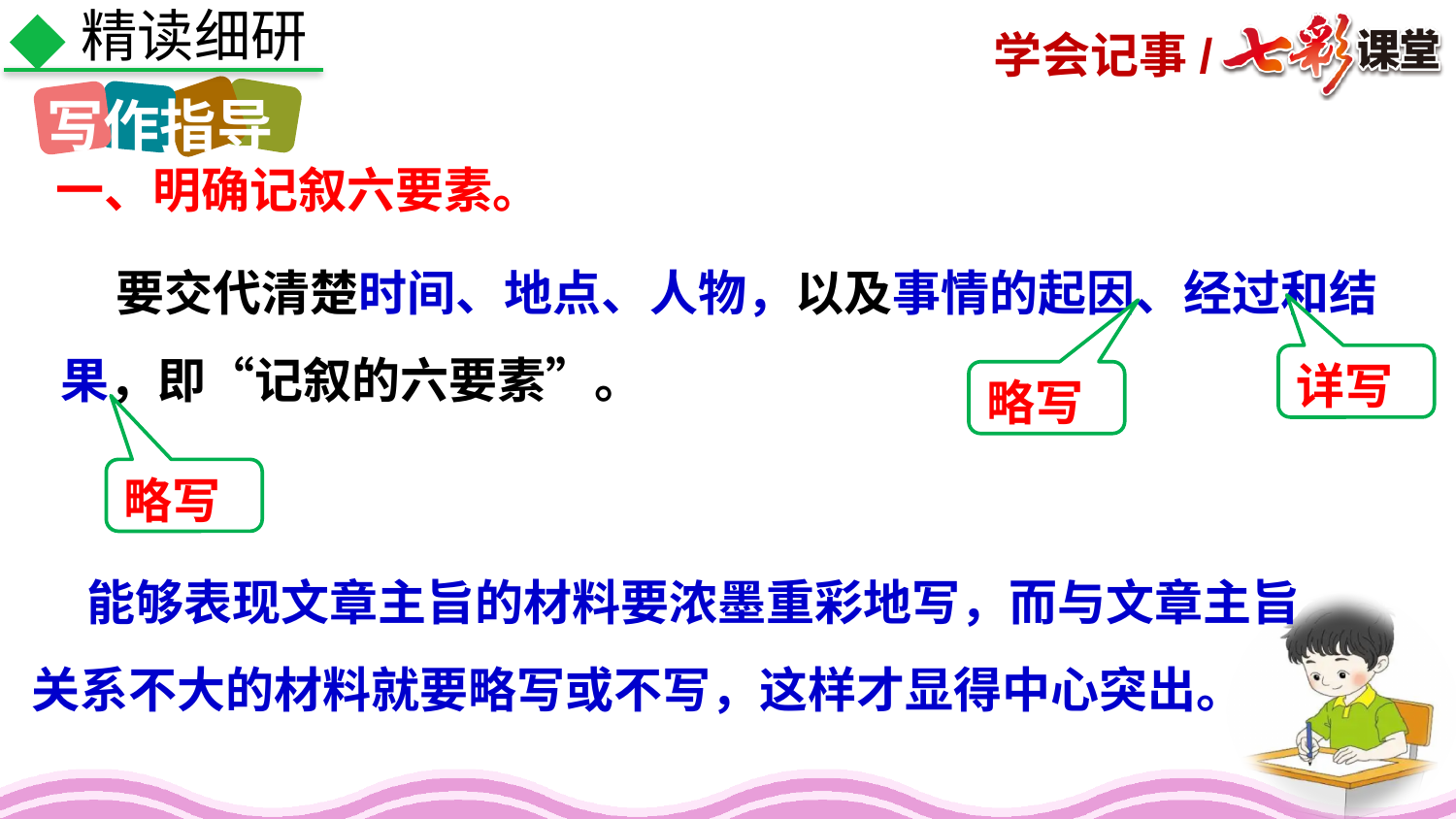

精读细研

写作指导

一、明确记叙六要素。
    要交代清楚时间、地点、人物，以及事情的起因、经过和结果，即“记叙的六要素”。
详写
略写
略写
    能够表现文章主旨的材料要浓墨重彩地写，而与文章主旨关系不大的材料就要略写或不写，这样才显得中心突出。